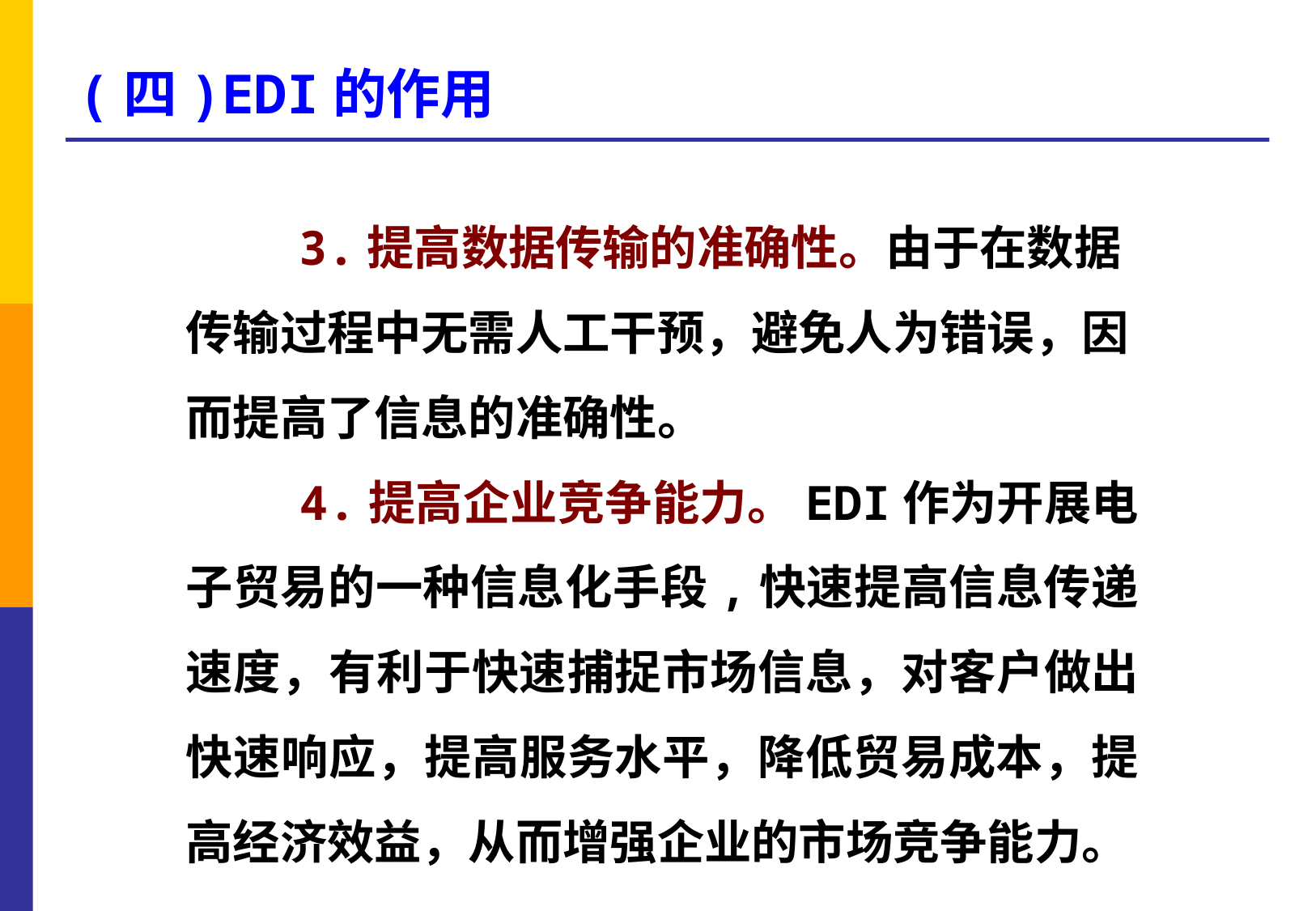

# (四)EDI的作用
    3.提高数据传输的准确性。由于在数据传输过程中无需人工干预，避免人为错误，因而提高了信息的准确性。
    4.提高企业竞争能力。EDI作为开展电子贸易的一种信息化手段,快速提高信息传递速度，有利于快速捕捉市场信息，对客户做出快速响应，提高服务水平，降低贸易成本，提高经济效益，从而增强企业的市场竞争能力。
单证格式化
特点
报文标准化
运作规范化